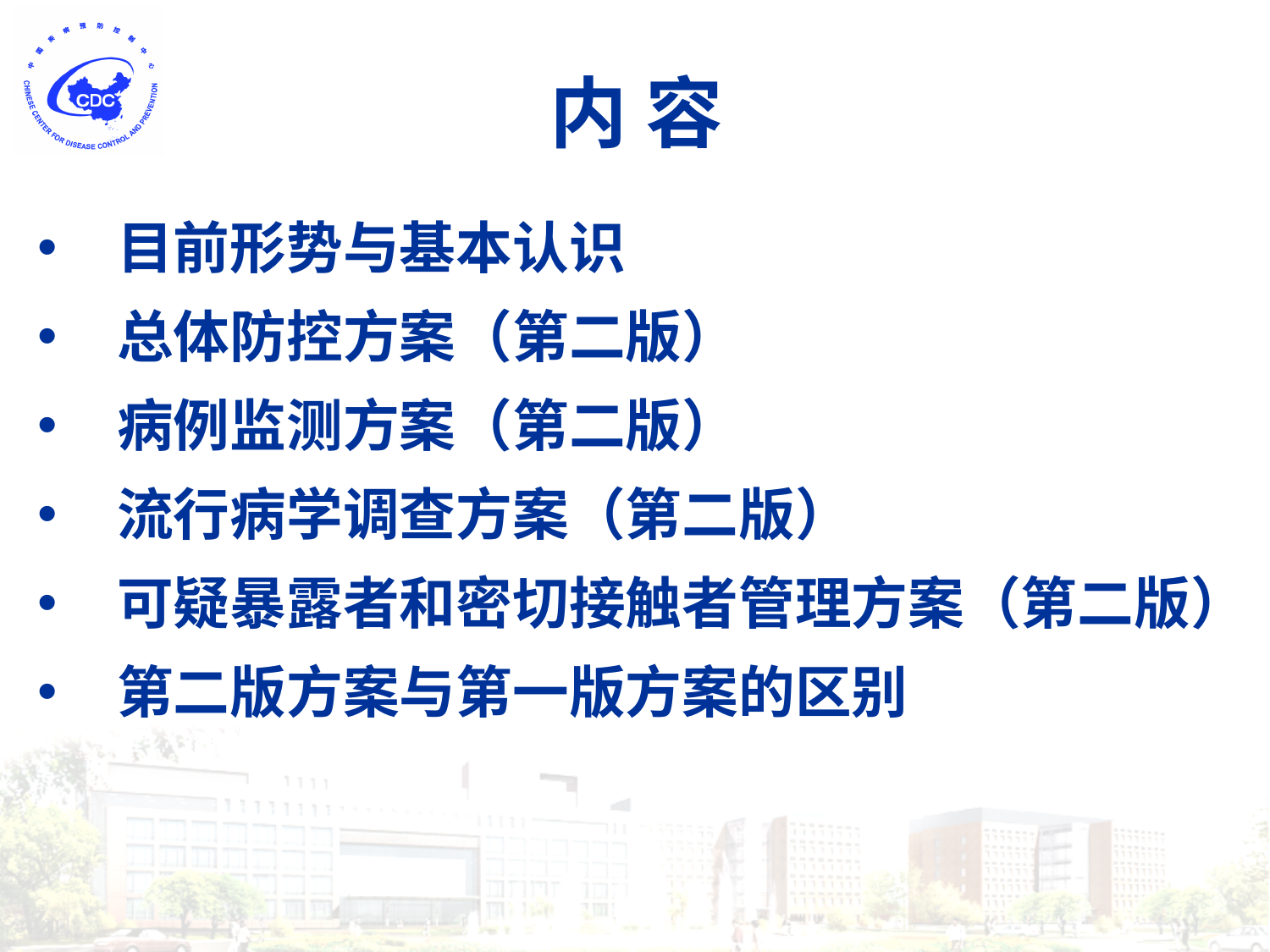

# 内 容
目前形势与基本认识
总体防控方案（第二版）
病例监测方案（第二版）
流行病学调查方案（第二版）
可疑暴露者和密切接触者管理方案（第二版）
第二版方案与第一版方案的区别